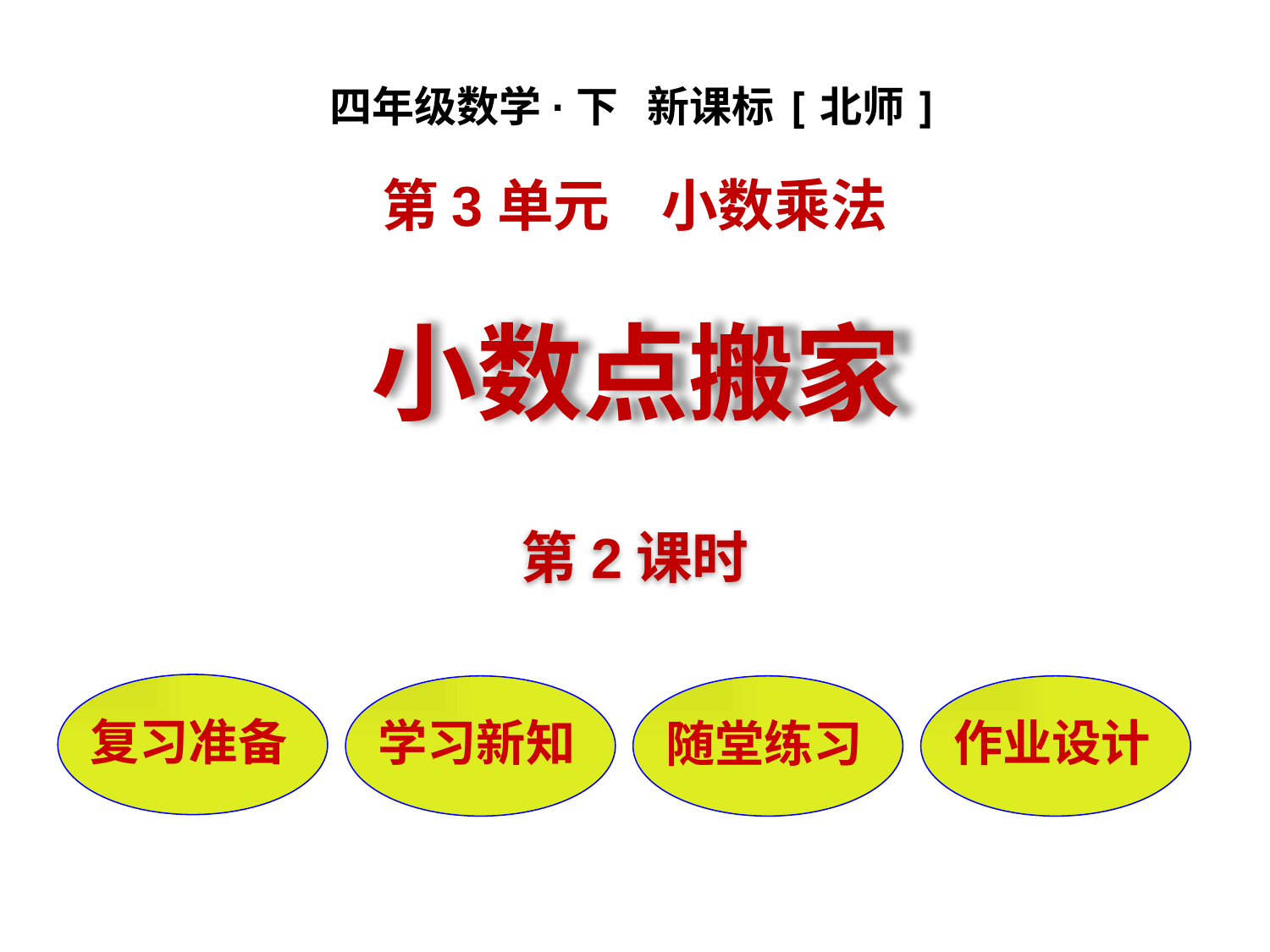

四年级数学·下   新课标[北师]
第3单元    小数乘法
小数点搬家
第2课时

复习准备

学习新知

随堂练习

作业设计